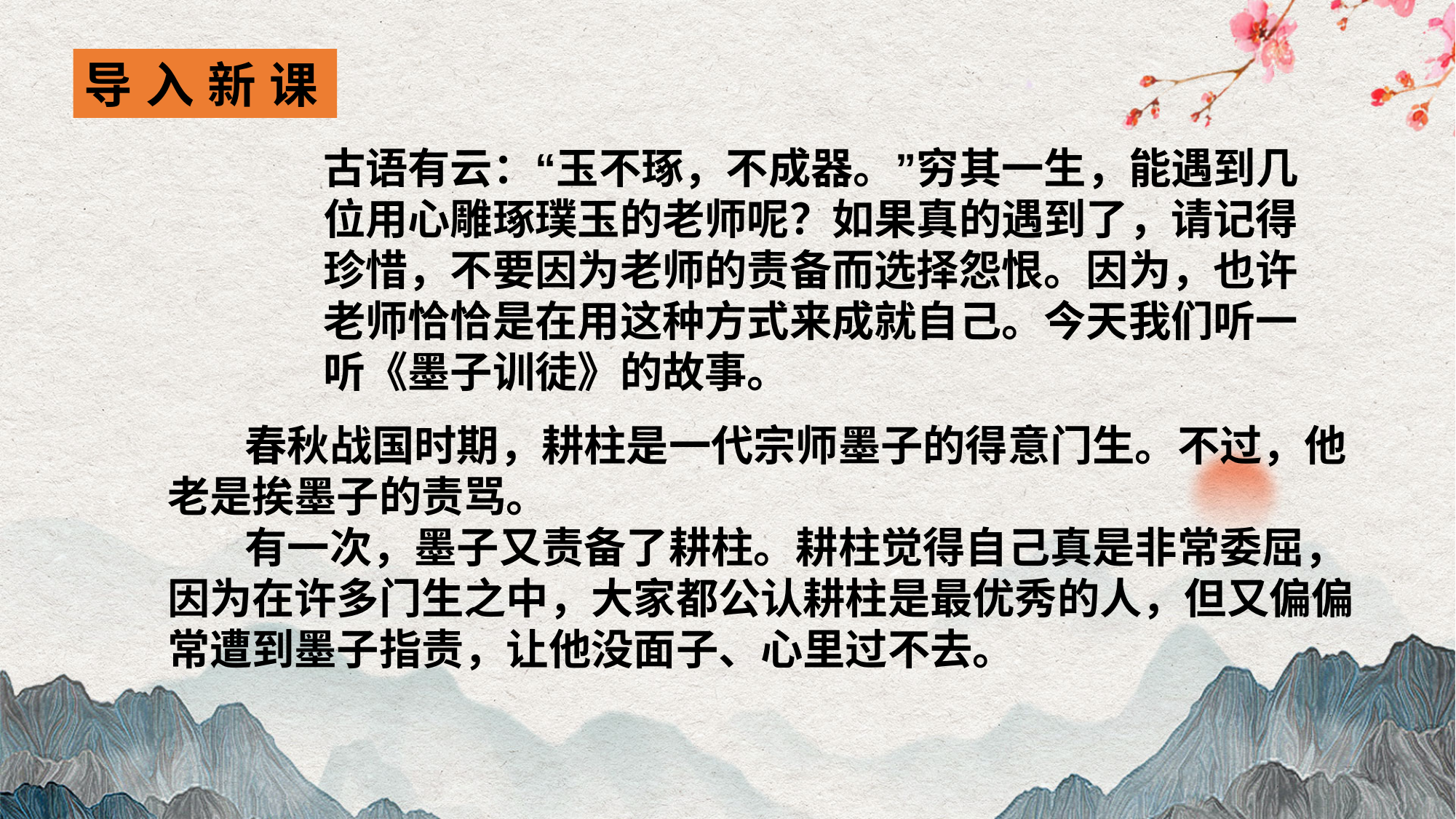

导 入 新 课
古语有云：“玉不琢，不成器。”穷其一生，能遇到几位用心雕琢璞玉的老师呢？如果真的遇到了，请记得珍惜，不要因为老师的责备而选择怨恨。因为，也许老师恰恰是在用这种方式来成就自己。今天我们听一听《墨子训徒》的故事。
       春秋战国时期，耕柱是一代宗师墨子的得意门生。不过，他老是挨墨子的责骂。
       有一次，墨子又责备了耕柱。耕柱觉得自己真是非常委屈，因为在许多门生之中，大家都公认耕柱是最优秀的人，但又偏偏常遭到墨子指责，让他没面子、心里过不去。